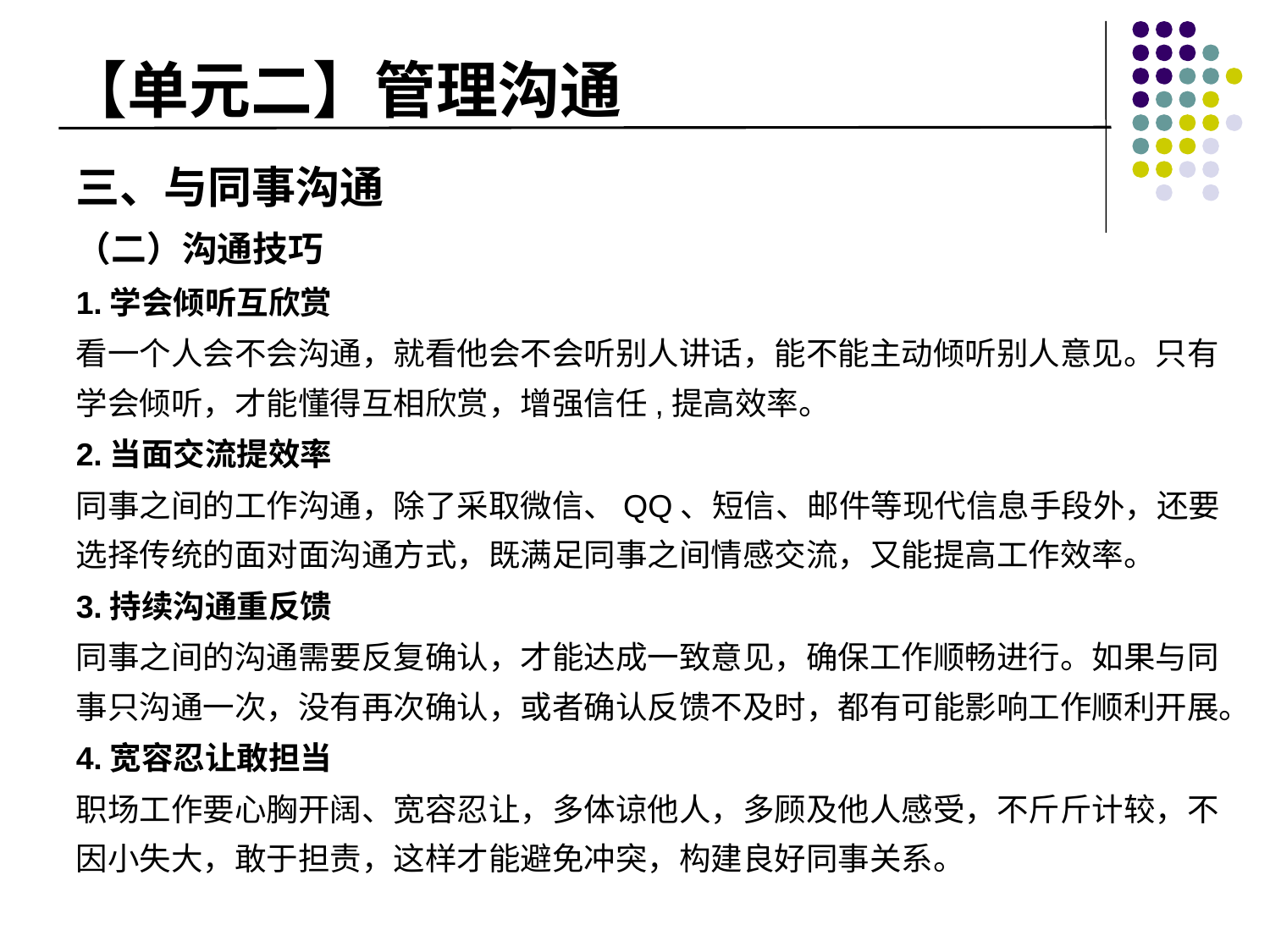

# 【单元二】管理沟通
三、与同事沟通
（二）沟通技巧
1.学会倾听互欣赏
看一个人会不会沟通，就看他会不会听别人讲话，能不能主动倾听别人意见。只有学会倾听，才能懂得互相欣赏，增强信任,提高效率。
2.当面交流提效率
同事之间的工作沟通，除了采取微信、QQ、短信、邮件等现代信息手段外，还要选择传统的面对面沟通方式，既满足同事之间情感交流，又能提高工作效率。
3.持续沟通重反馈
同事之间的沟通需要反复确认，才能达成一致意见，确保工作顺畅进行。如果与同事只沟通一次，没有再次确认，或者确认反馈不及时，都有可能影响工作顺利开展。
4.宽容忍让敢担当
职场工作要心胸开阔、宽容忍让，多体谅他人，多顾及他人感受，不斤斤计较，不因小失大，敢于担责，这样才能避免冲突，构建良好同事关系。